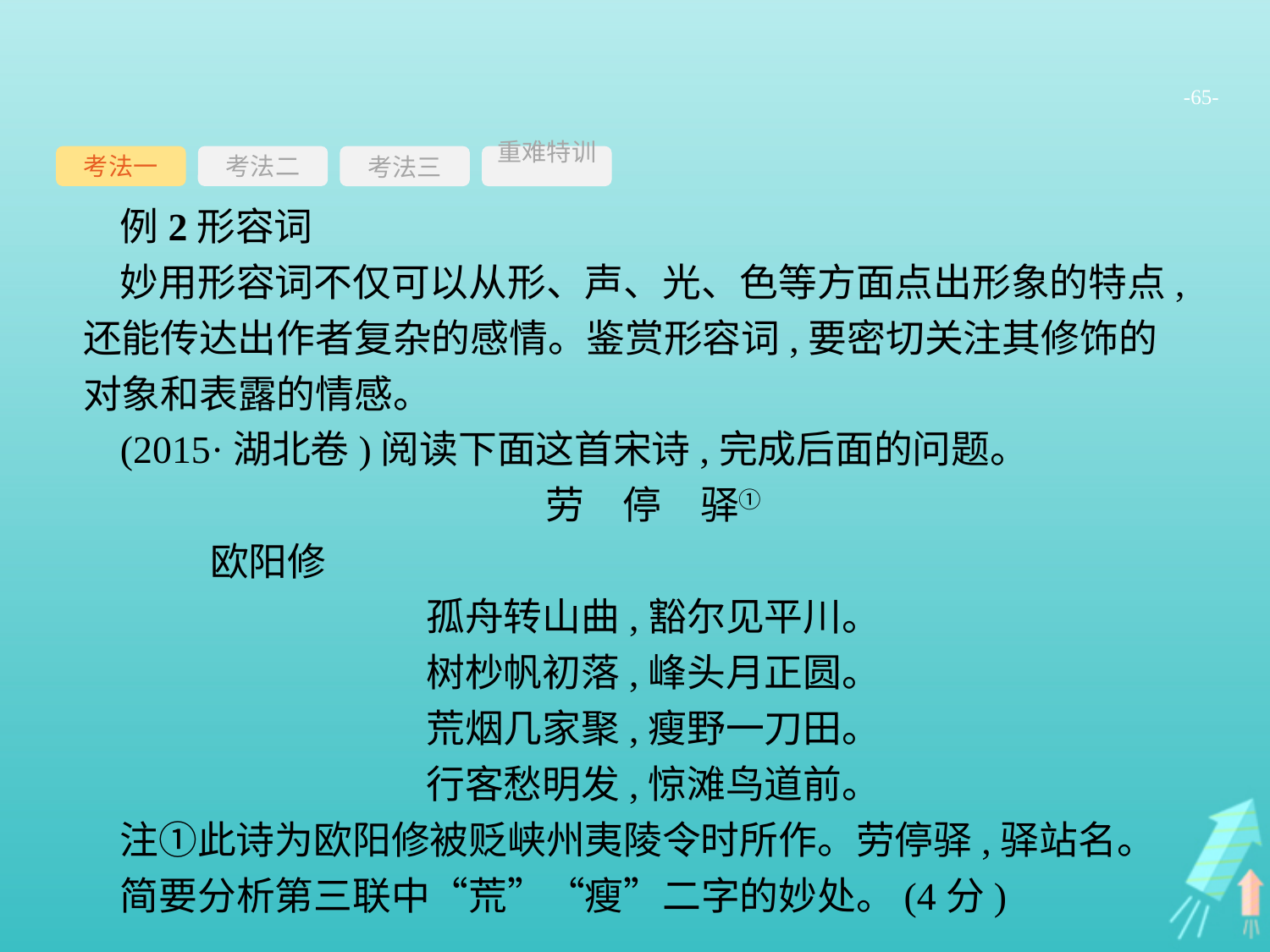

-65-
考法一
考法三
重难特训
考法二
例2形容词
妙用形容词不仅可以从形、声、光、色等方面点出形象的特点,还能传达出作者复杂的感情。鉴赏形容词,要密切关注其修饰的对象和表露的情感。
(2015·湖北卷)阅读下面这首宋诗,完成后面的问题。
劳　停　驿①
	欧阳修
孤舟转山曲,豁尔见平川。
树杪帆初落,峰头月正圆。
荒烟几家聚,瘦野一刀田。
行客愁明发,惊滩鸟道前。
注①此诗为欧阳修被贬峡州夷陵令时所作。劳停驿,驿站名。
简要分析第三联中“荒”“瘦”二字的妙处。(4分)